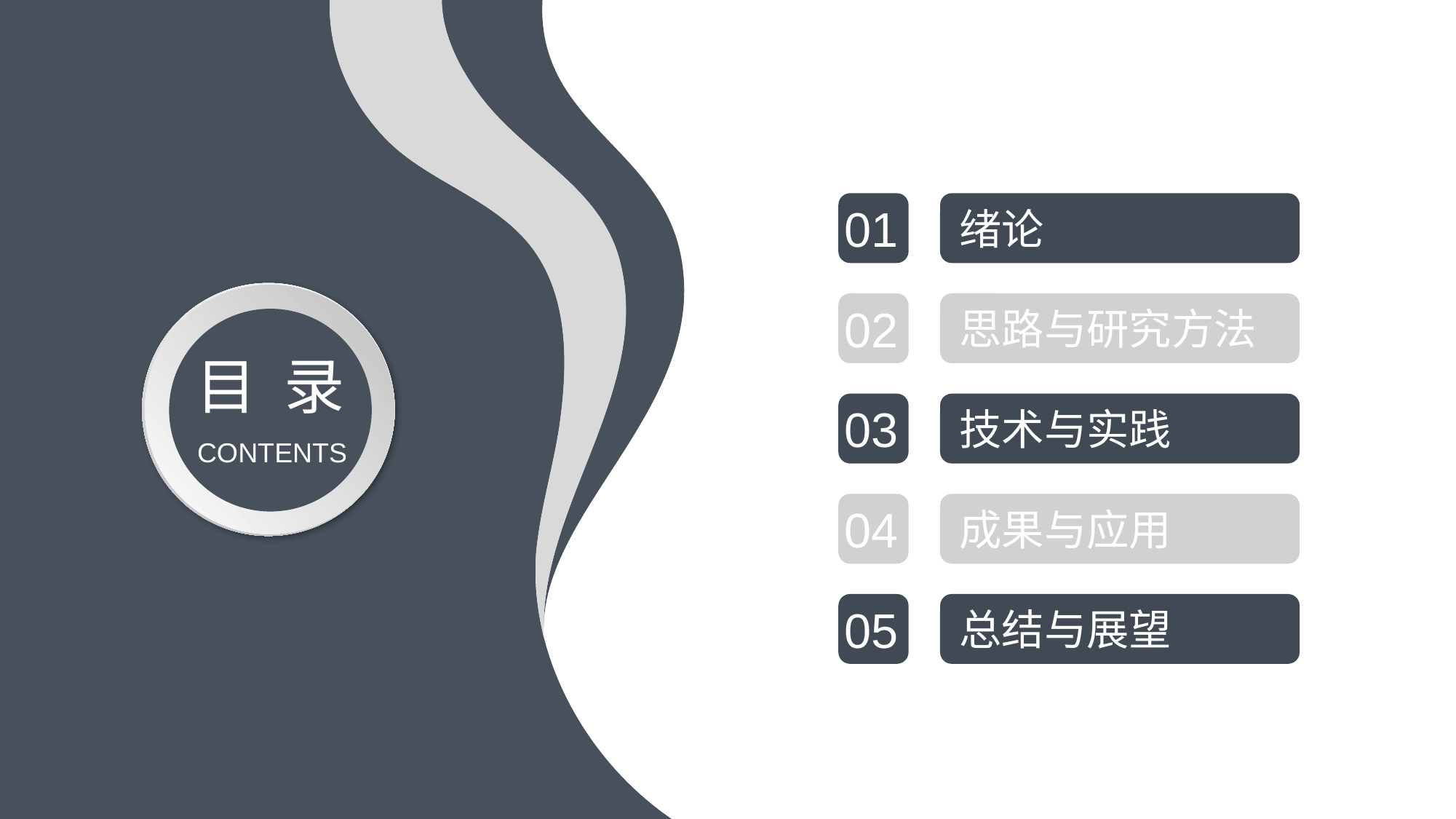

01

绪论

02

思路与研究方法
目  录
03

技术与实践
CONTENTS
04

成果与应用
05

总结与展望